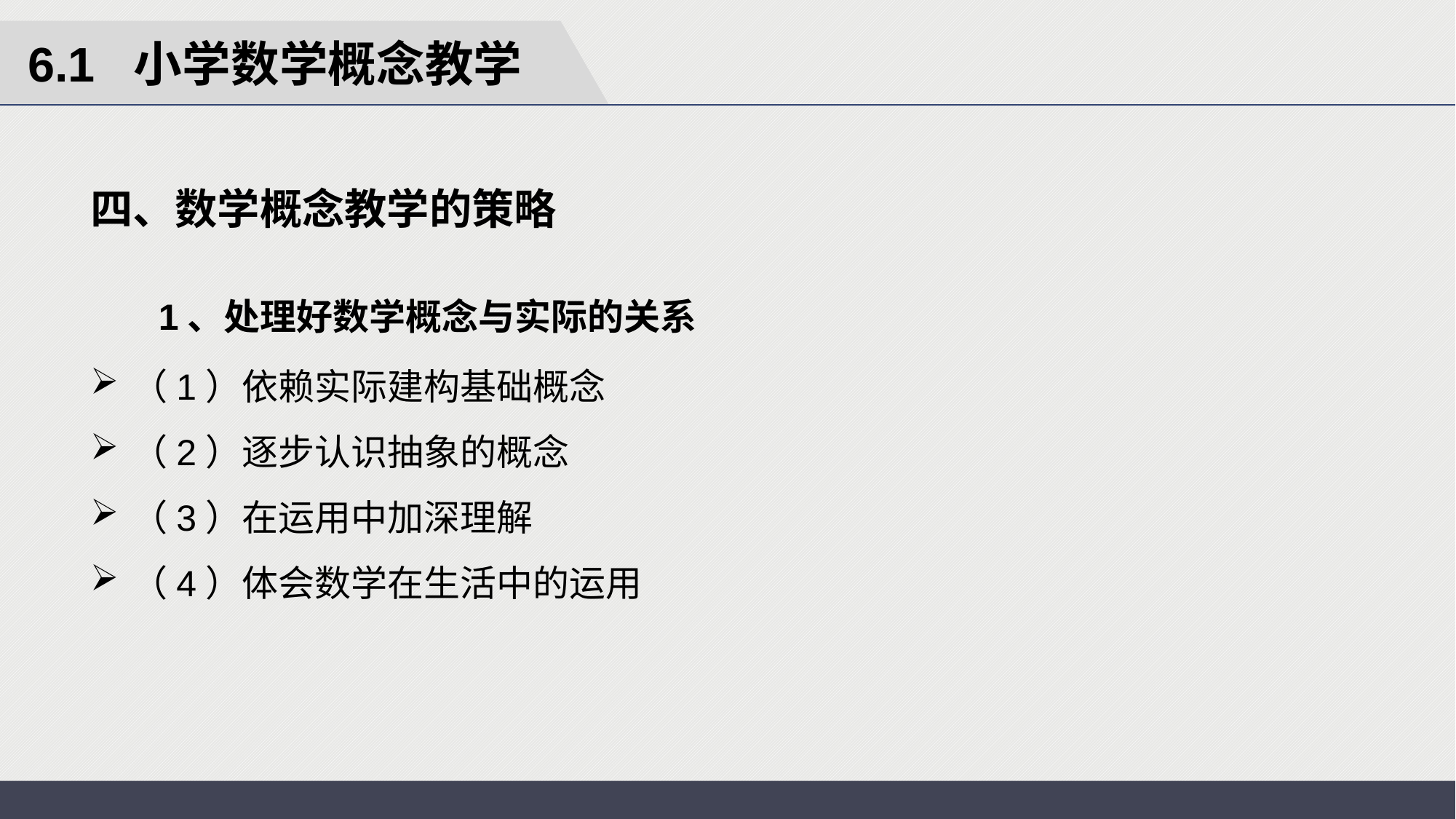

6.1  小学数学概念教学
四、数学概念教学的策略
     1、处理好数学概念与实际的关系
（1）依赖实际建构基础概念
（2）逐步认识抽象的概念
（3）在运用中加深理解
（4）体会数学在生活中的运用